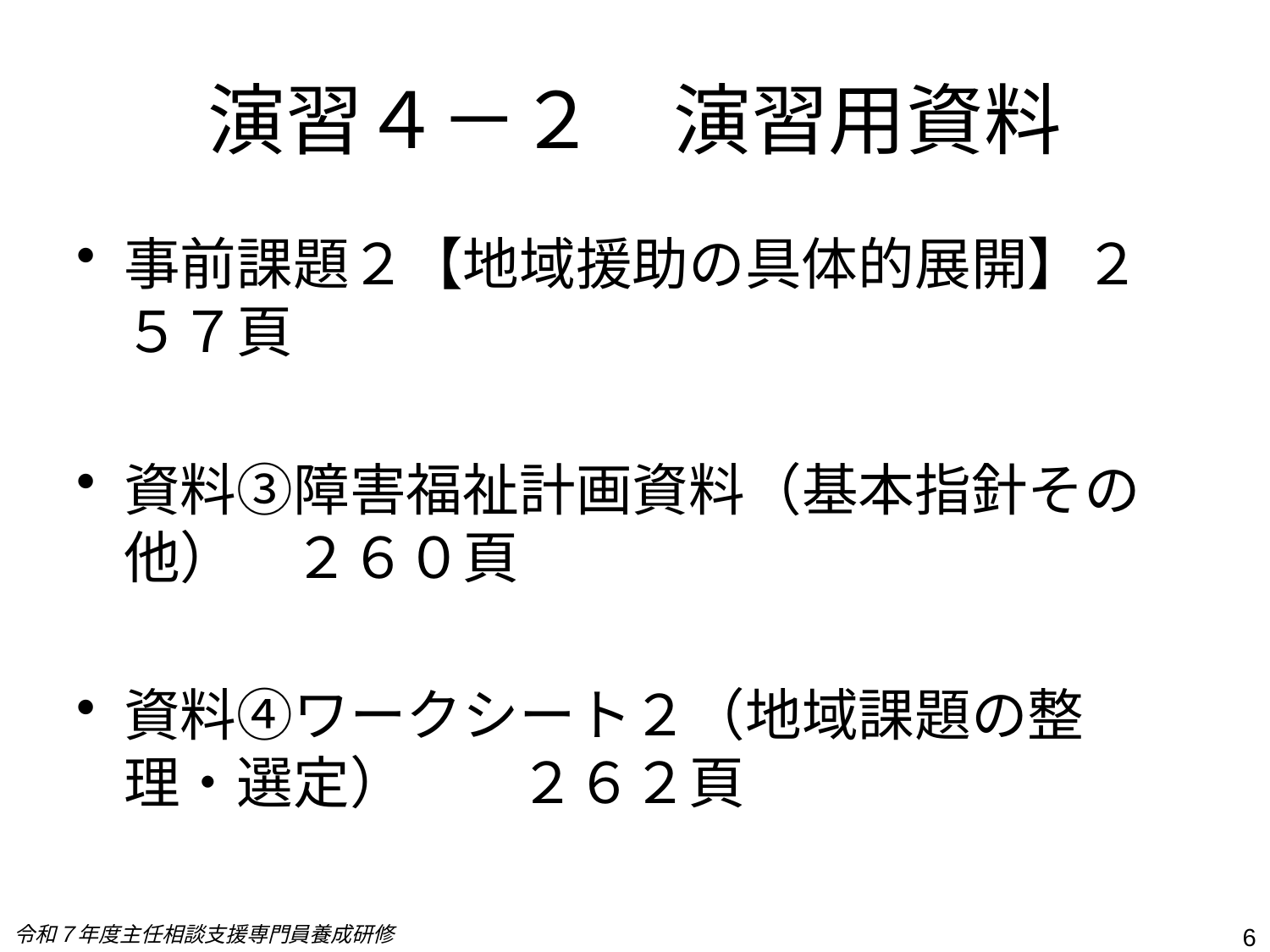

# 演習４－２　演習用資料
事前課題２【地域援助の具体的展開】２５７頁

資料③障害福祉計画資料（基本指針その他）　２６０頁

資料④ワークシート２（地域課題の整理・選定）　　２６２頁
令和７年度主任相談支援専門員養成研修
6